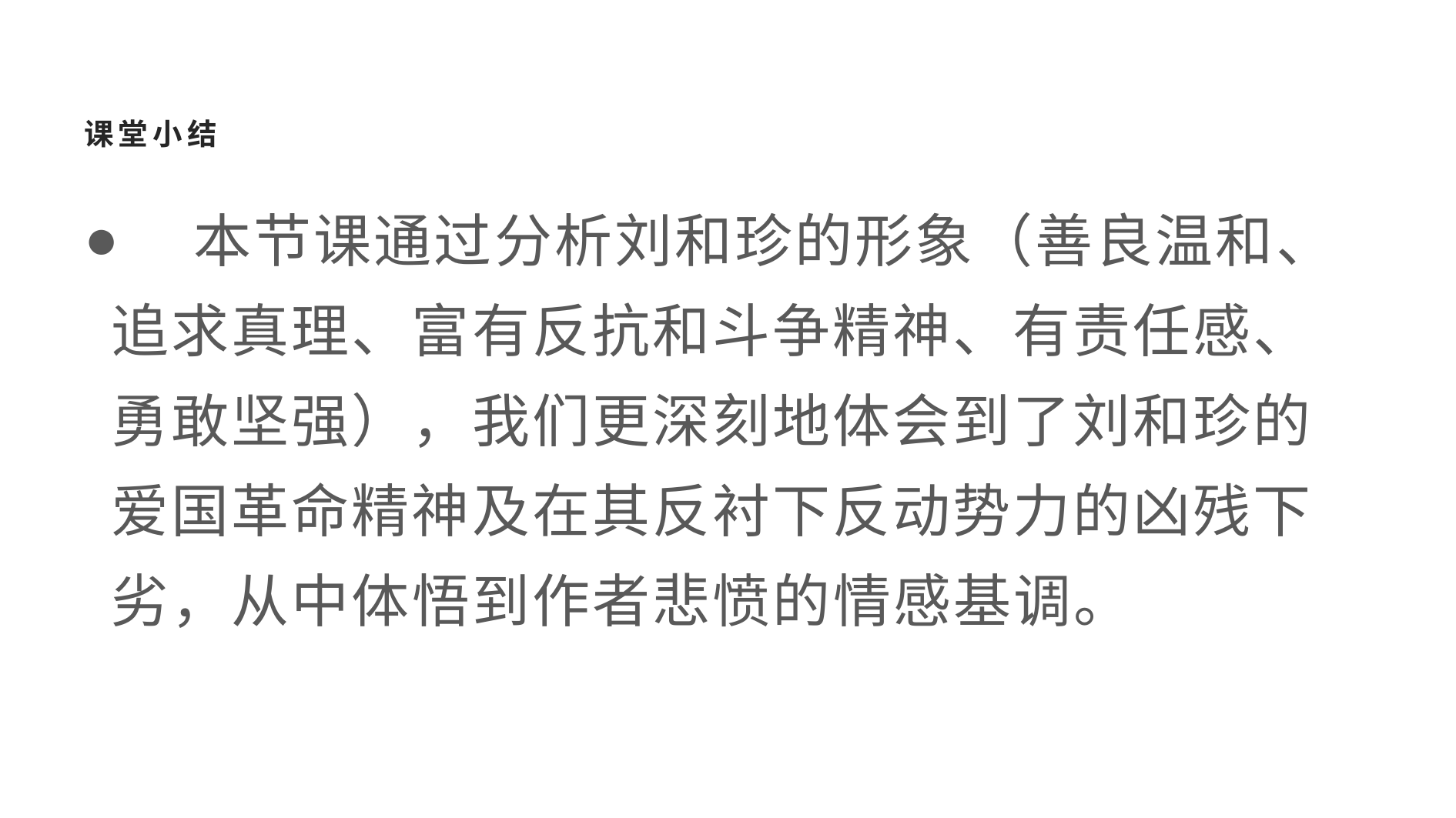

# 课堂小结
    本节课通过分析刘和珍的形象（善良温和、追求真理、富有反抗和斗争精神、有责任感、勇敢坚强），我们更深刻地体会到了刘和珍的爱国革命精神及在其反衬下反动势力的凶残下劣，从中体悟到作者悲愤的情感基调。